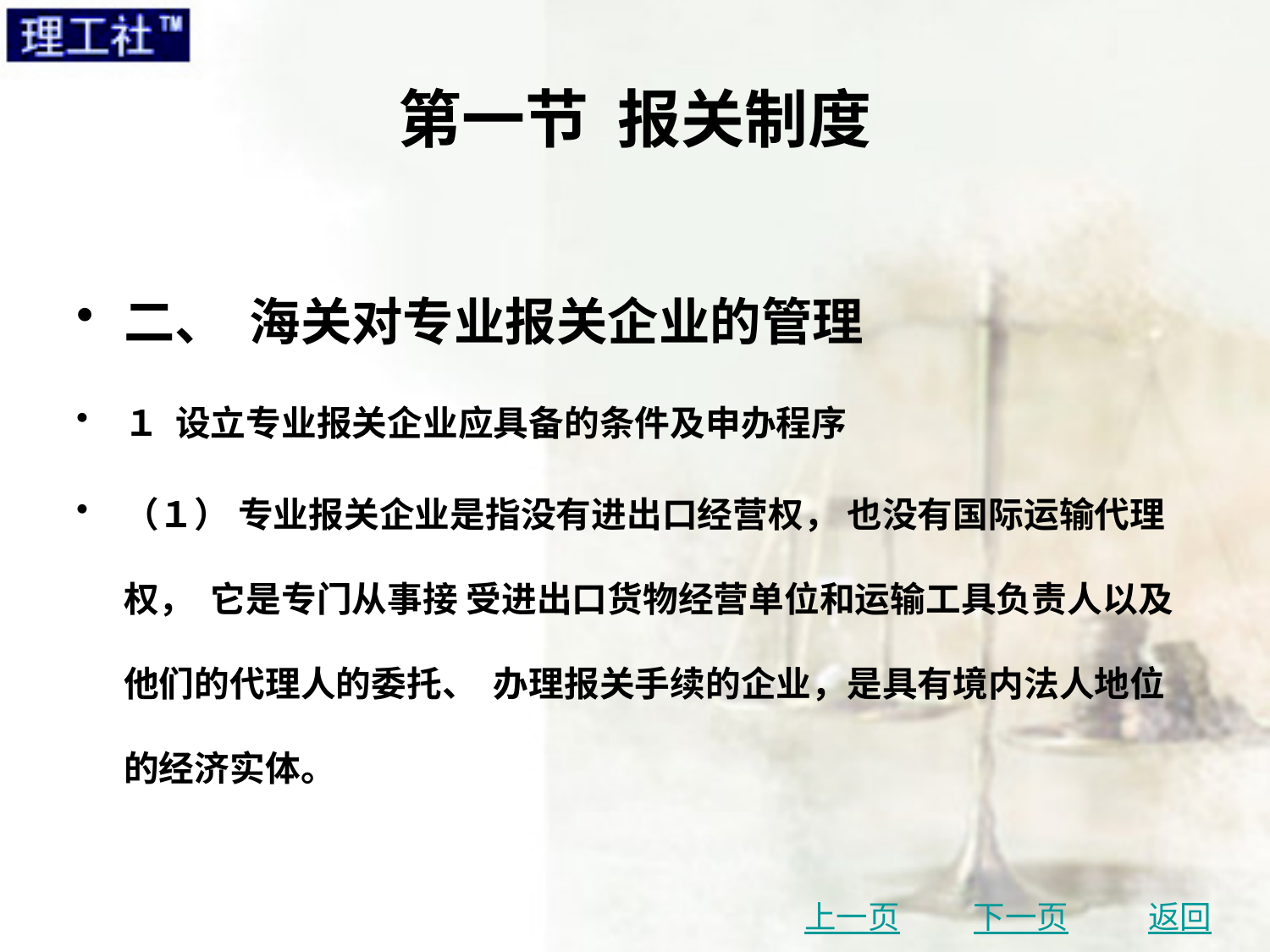

# 第一节  报关制度
二、  海关对专业报关企业的管理
１  设立专业报关企业应具备的条件及申办程序
（１） 专业报关企业是指没有进出口经营权， 也没有国际运输代理权，  它是专门从事接 受进出口货物经营单位和运输工具负责人以及他们的代理人的委托、  办理报关手续的企业，是具有境内法人地位的经济实体。
上一页
下一页
返回